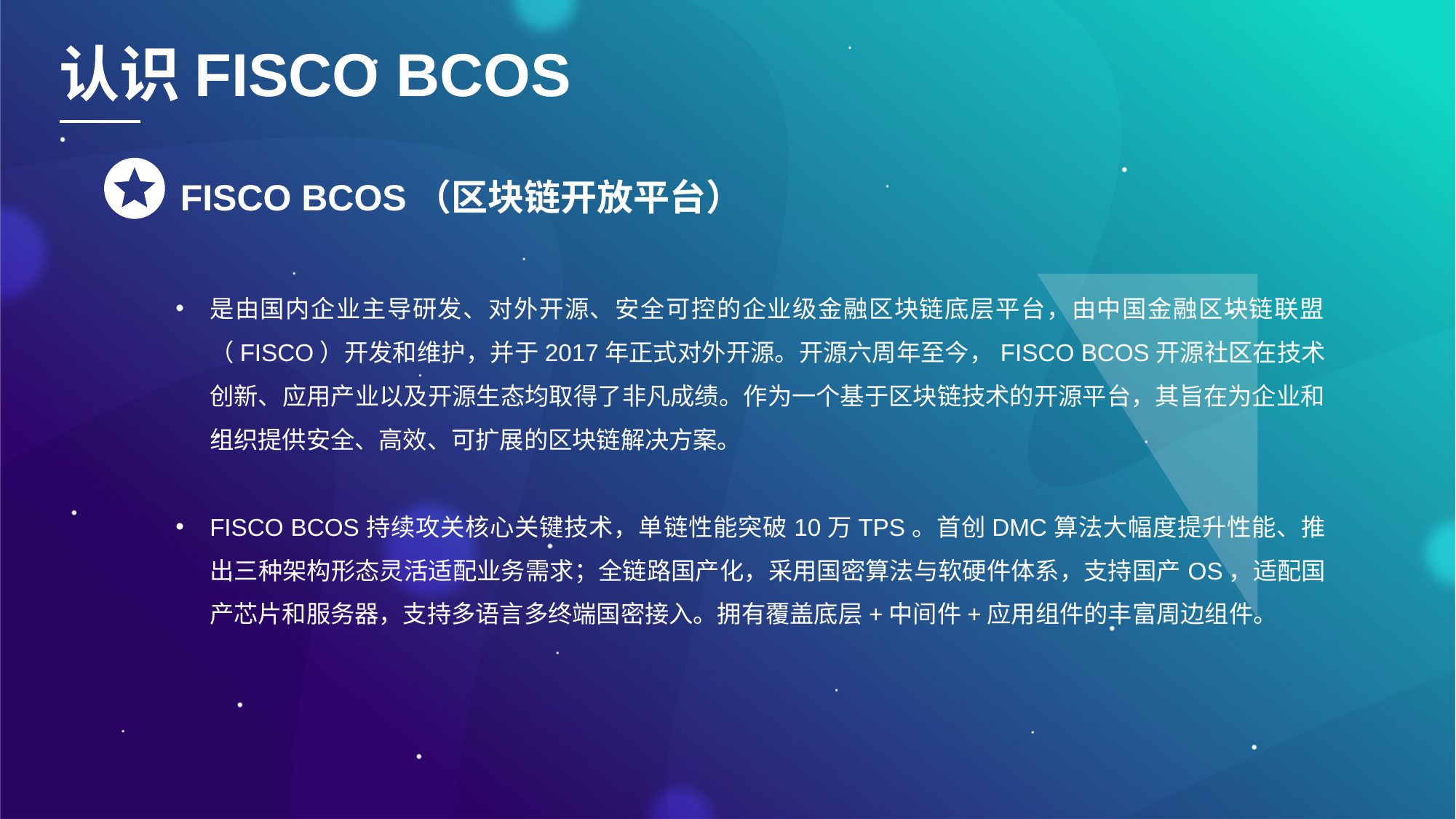

认识FISCO BCOS

FISCO BCOS（区块链开放平台）
是由国内企业主导研发、对外开源、安全可控的企业级金融区块链底层平台，由中国金融区块链联盟（FISCO）开发和维护，并于2017年正式对外开源。开源六周年至今，FISCO BCOS开源社区在技术创新、应用产业以及开源生态均取得了非凡成绩。作为一个基于区块链技术的开源平台，其旨在为企业和组织提供安全、高效、可扩展的区块链解决方案。

FISCO BCOS持续攻关核心关键技术，单链性能突破10万TPS。首创DMC算法大幅度提升性能、推出三种架构形态灵活适配业务需求；全链路国产化，采用国密算法与软硬件体系，支持国产OS，适配国产芯片和服务器，支持多语言多终端国密接入。拥有覆盖底层+中间件+应用组件的丰富周边组件。